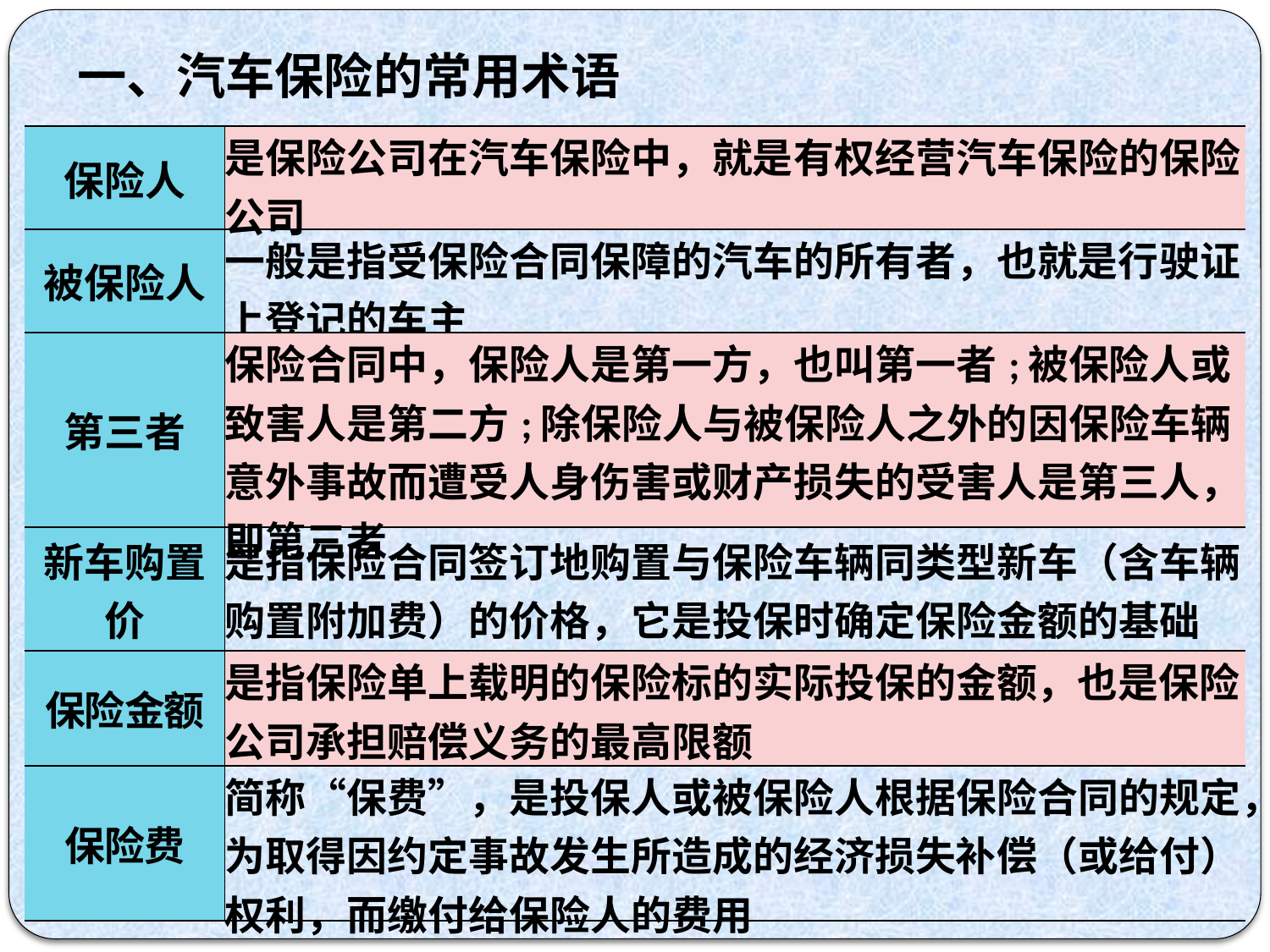

一、汽车保险的常用术语
| 保险人 | 是保险公司在汽车保险中，就是有权经营汽车保险的保险公司 |
| --- | --- |
| 被保险人 | 一般是指受保险合同保障的汽车的所有者，也就是行驶证上登记的车主 |
| 第三者 | 保险合同中，保险人是第一方，也叫第一者;被保险人或致害人是第二方;除保险人与被保险人之外的因保险车辆意外事故而遭受人身伤害或财产损失的受害人是第三人，即第三者 |
| 新车购置价 | 是指保险合同签订地购置与保险车辆同类型新车（含车辆购置附加费）的价格，它是投保时确定保险金额的基础 |
| 保险金额 | 是指保险单上载明的保险标的实际投保的金额，也是保险公司承担赔偿义务的最高限额 |
| 保险费 | 简称“保费”，是投保人或被保险人根据保险合同的规定，为取得因约定事故发生所造成的经济损失补偿（或给付）权利，而缴付给保险人的费用 |